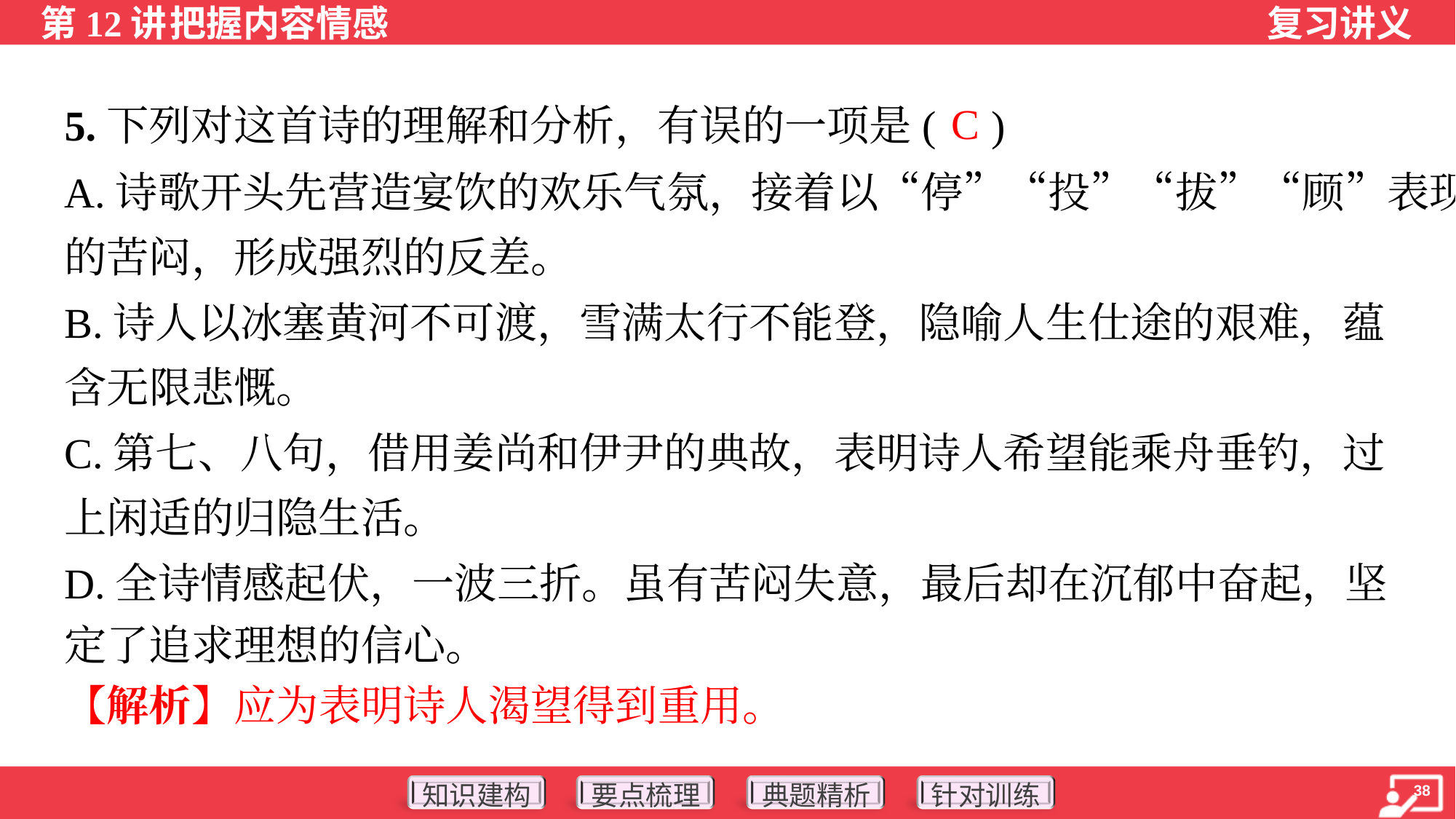

C
5.下列对这首诗的理解和分析，有误的一项是(     )
A.诗歌开头先营造宴饮的欢乐气氛，接着以“停”“投”“拔”“顾”表现诗人
的苦闷，形成强烈的反差。
B.诗人以冰塞黄河不可渡，雪满太行不能登，隐喻人生仕途的艰难，蕴
含无限悲慨。
C.第七、八句，借用姜尚和伊尹的典故，表明诗人希望能乘舟垂钓，过
上闲适的归隐生活。
D.全诗情感起伏，一波三折。虽有苦闷失意，最后却在沉郁中奋起，坚
定了追求理想的信心。
【解析】应为表明诗人渴望得到重用。